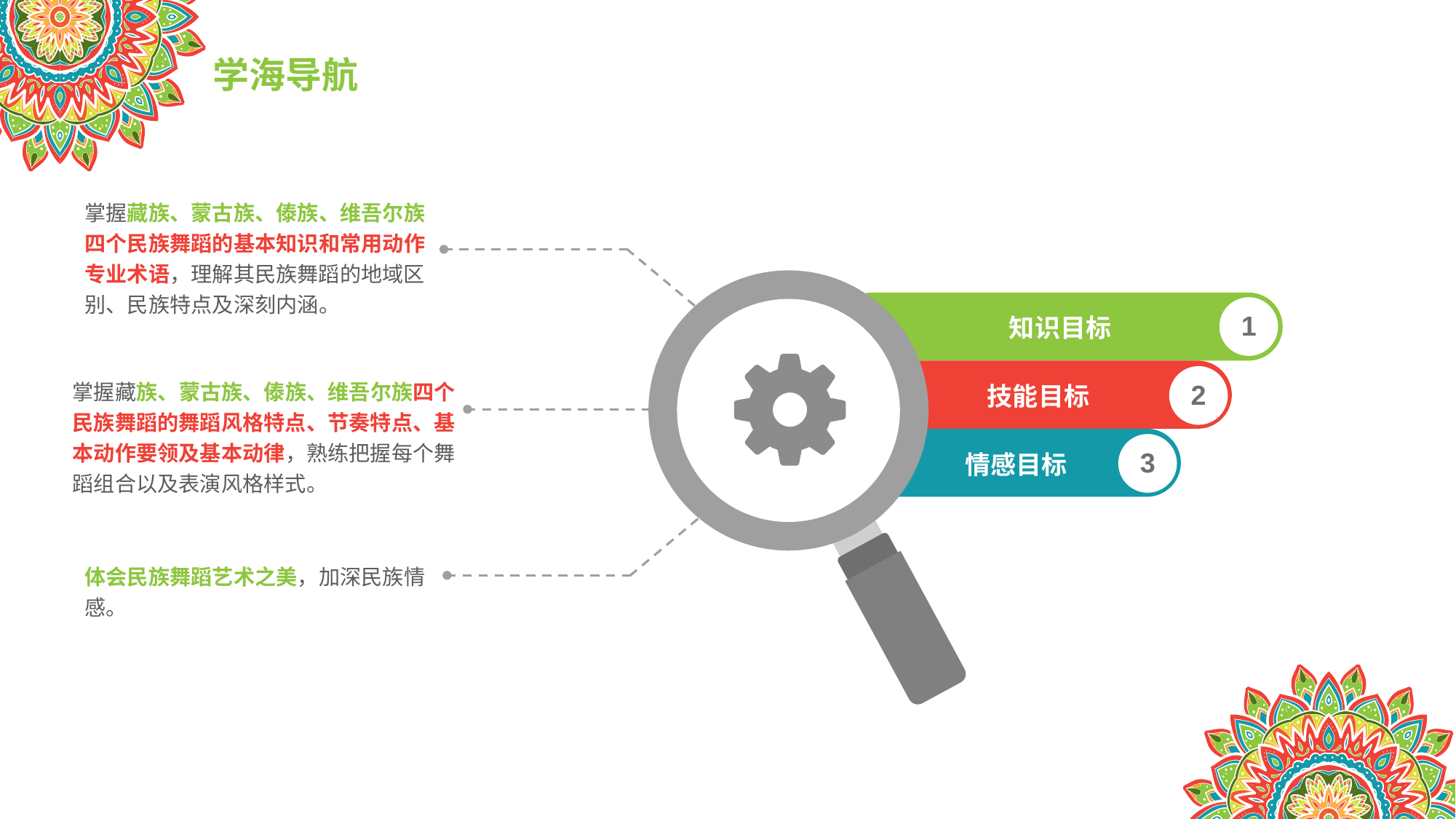

学海导航
掌握藏族、蒙古族、傣族、维吾尔族四个民族舞蹈的基本知识和常用动作专业术语，理解其民族舞蹈的地域区别、民族特点及深刻内涵。

知识目标
1
技能目标
掌握藏族、蒙古族、傣族、维吾尔族四个民族舞蹈的舞蹈风格特点、节奏特点、基本动作要领及基本动律，熟练把握每个舞蹈组合以及表演风格样式。
2
情感目标
3
体会民族舞蹈艺术之美，加深民族情感。